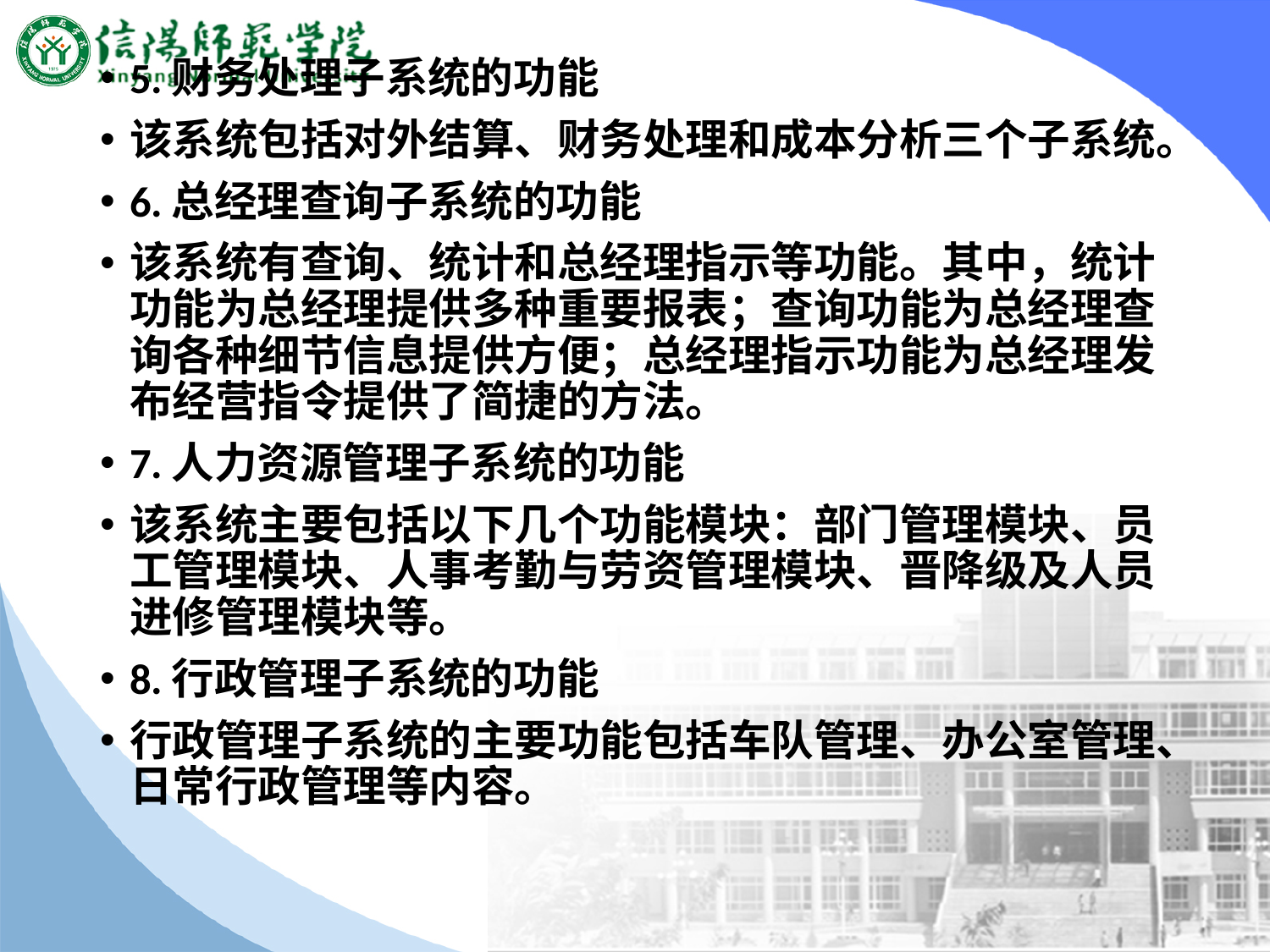

5.财务处理子系统的功能
该系统包括对外结算、财务处理和成本分析三个子系统。
6.总经理查询子系统的功能
该系统有查询、统计和总经理指示等功能。其中，统计功能为总经理提供多种重要报表；查询功能为总经理查询各种细节信息提供方便；总经理指示功能为总经理发布经营指令提供了简捷的方法。
7.人力资源管理子系统的功能
该系统主要包括以下几个功能模块：部门管理模块、员工管理模块、人事考勤与劳资管理模块、晋降级及人员进修管理模块等。
8.行政管理子系统的功能
行政管理子系统的主要功能包括车队管理、办公室管理、日常行政管理等内容。

#